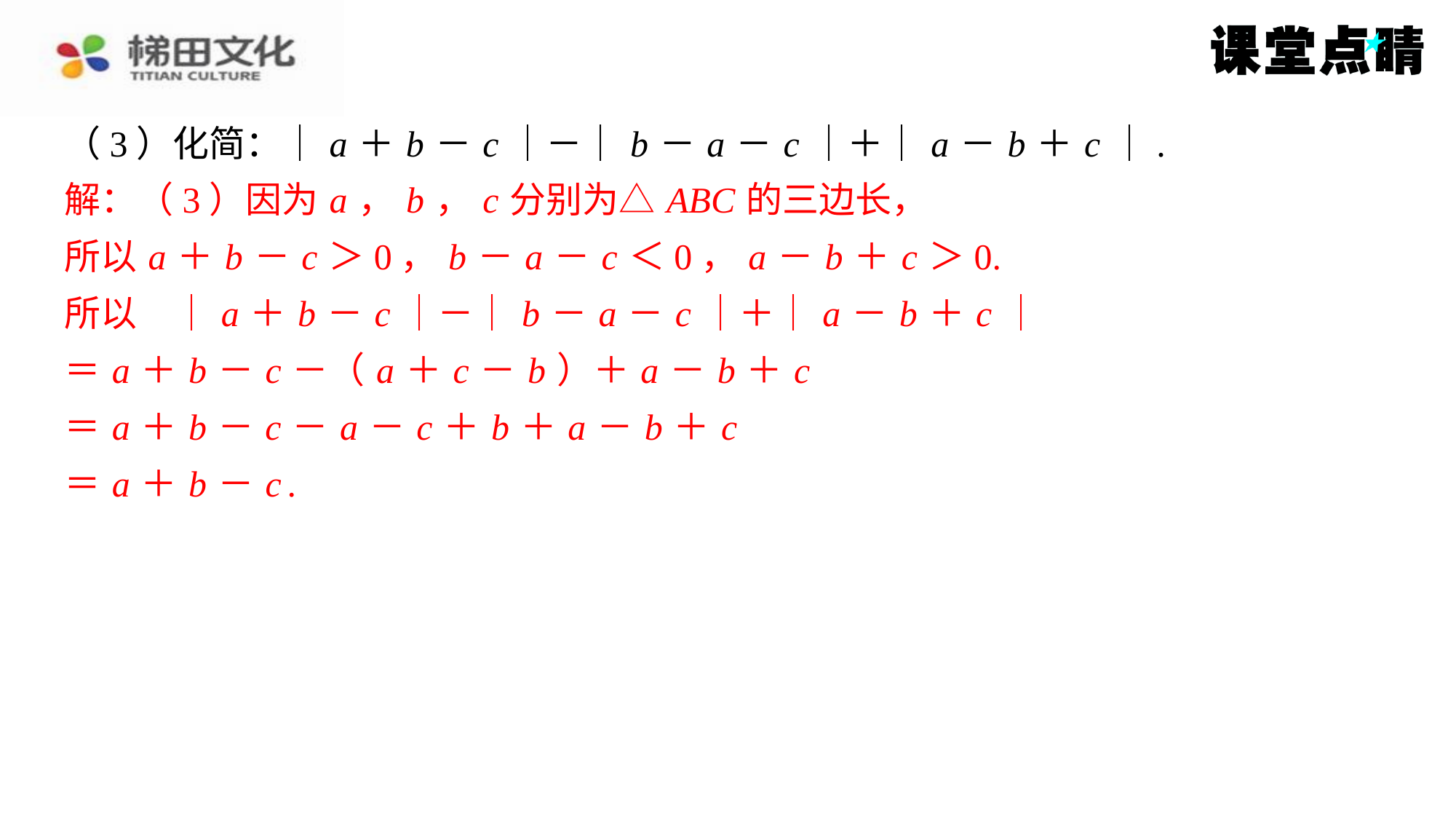

（3）化简：｜ a ＋ b － c ｜－｜ b － a － c ｜＋｜ a － b ＋ c ｜.
解：（3）因为 a ， b ， c 分别为△ ABC 的三边长，
所以 a ＋ b － c ＞0， b － a － c ＜0， a － b ＋ c ＞0.
所以　｜ a ＋ b － c ｜－｜ b － a － c ｜＋｜ a － b ＋ c ｜
＝ a ＋ b － c －（ a ＋ c － b ）＋ a － b ＋ c
＝ a ＋ b － c － a － c ＋ b ＋ a － b ＋ c
＝ a ＋ b － c .
解：（3）因为 a ， b ， c 分别为△ ABC 的三边长，
所以 a ＋ b － c ＞0， b － a － c ＜0， a － b ＋ c ＞0.
所以　｜ a ＋ b － c ｜－｜ b － a － c ｜＋｜ a － b ＋ c ｜
＝ a ＋ b － c －（ a ＋ c － b ）＋ a － b ＋ c
＝ a ＋ b － c － a － c ＋ b ＋ a － b ＋ c
＝ a ＋ b － c .